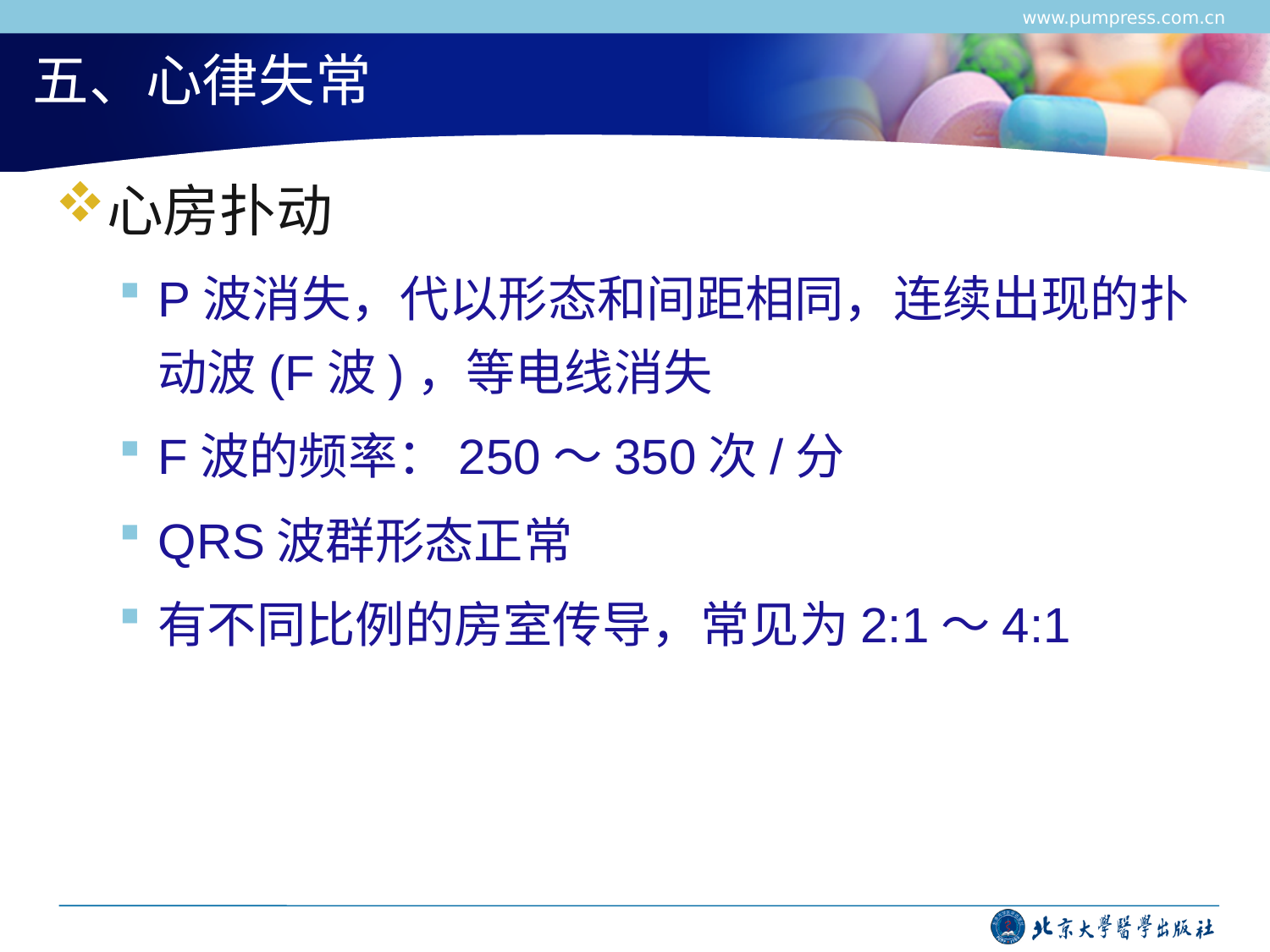

www.pumpress.com.cn
# 五、心律失常
心房扑动
P波消失，代以形态和间距相同，连续出现的扑动波(F波)，等电线消失
F波的频率：250～350次/分
QRS波群形态正常
有不同比例的房室传导，常见为2:1～4:1